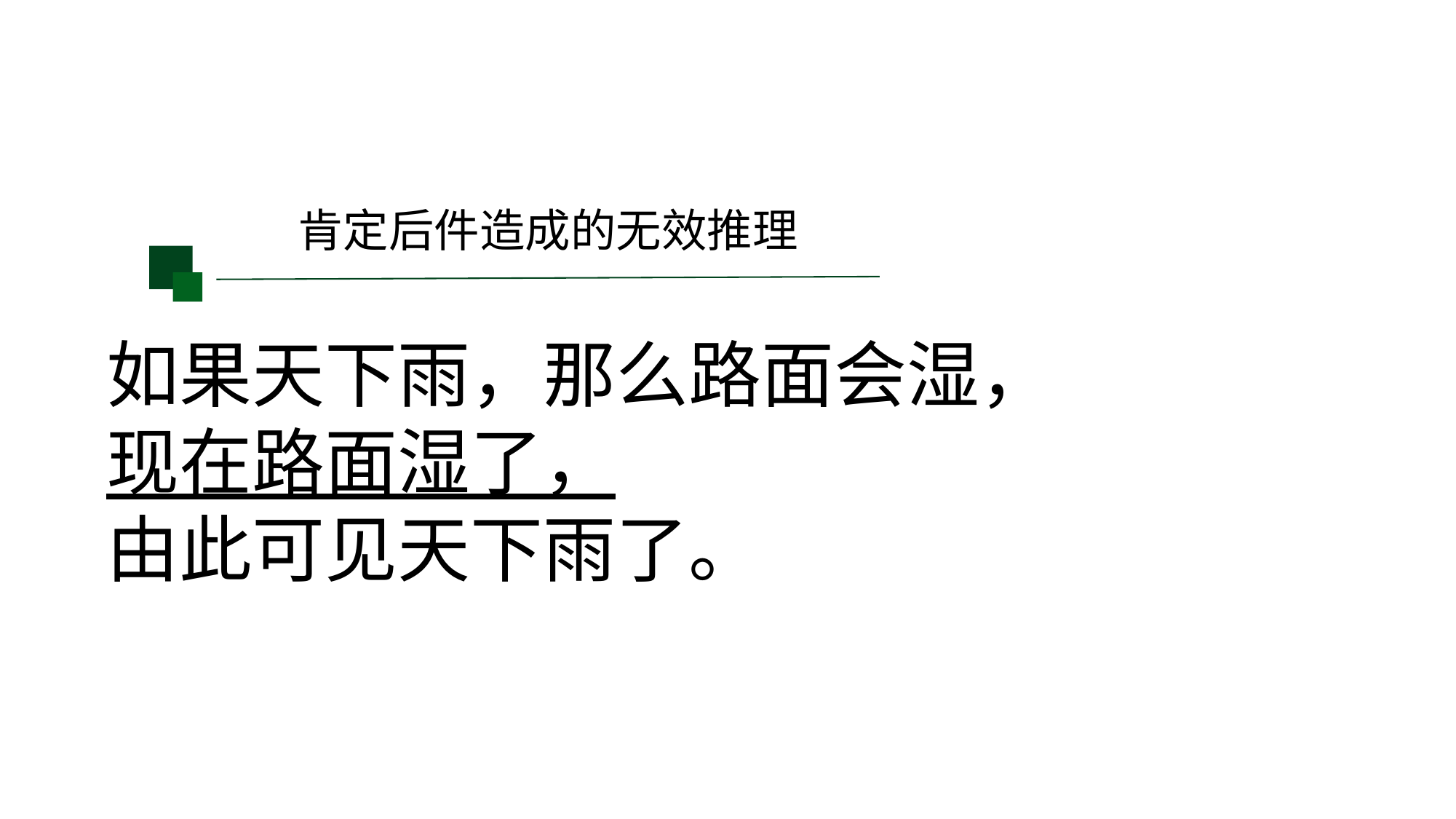

肯定后件造成的无效推理

如果天下雨，那么路面会湿，
现在路面湿了，
由此可见天下雨了。